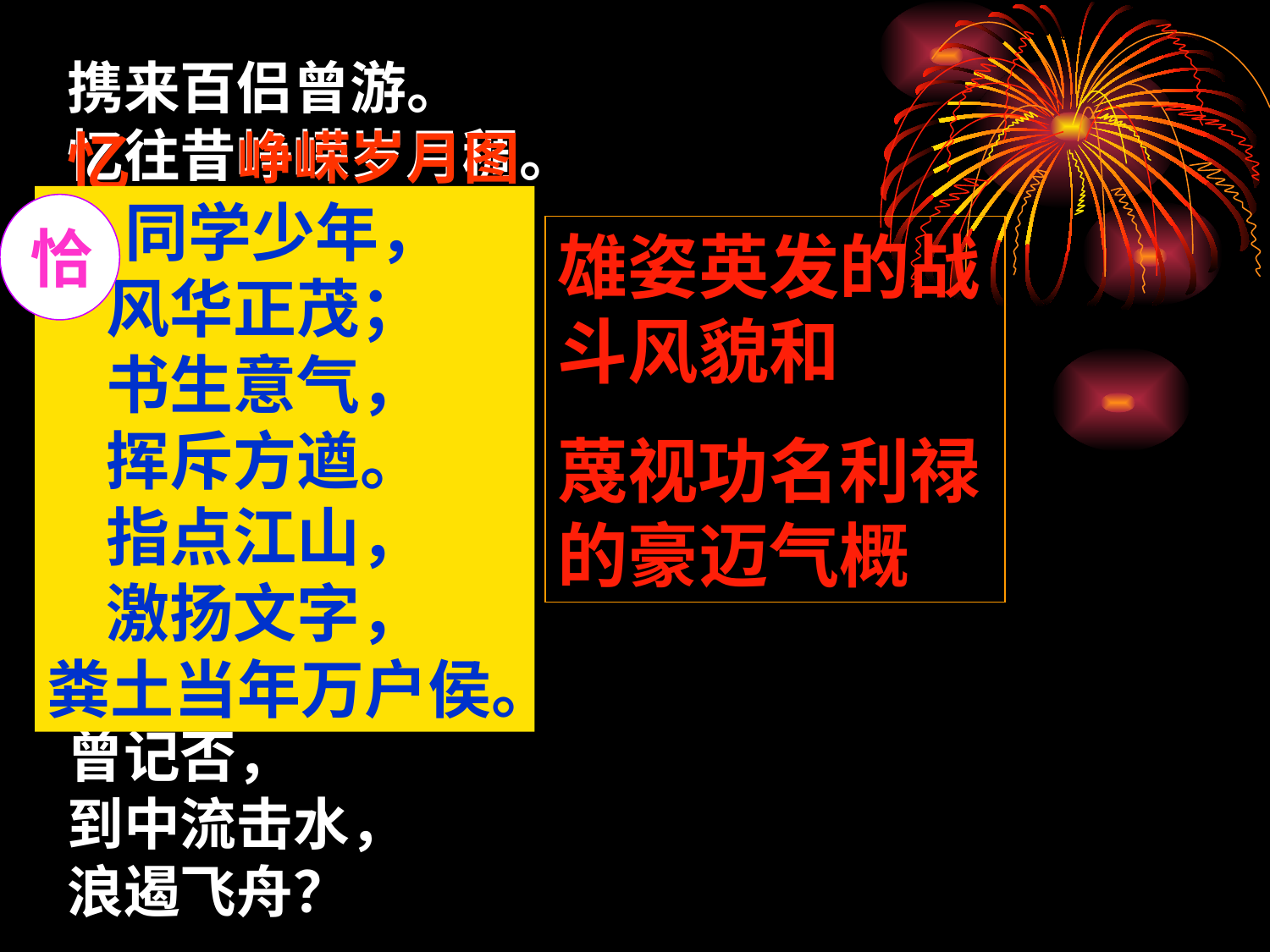

携来百侣曾游。
忆往昔峥嵘岁月稠。
恰同学少年，
   风华正茂；
   书生意气，
   挥斥方遒。
   指点江山，
   激扬文字，
粪土当年万户侯。
曾记否，
到中流击水，
浪遏飞舟？
忆
峥嵘岁月图

恰 同学少年，
   风华正茂；
   书生意气，
   挥斥方遒。
   指点江山，
   激扬文字，
粪土当年万户侯。
恰
雄姿英发的战斗风貌和
蔑视功名利禄的豪迈气概